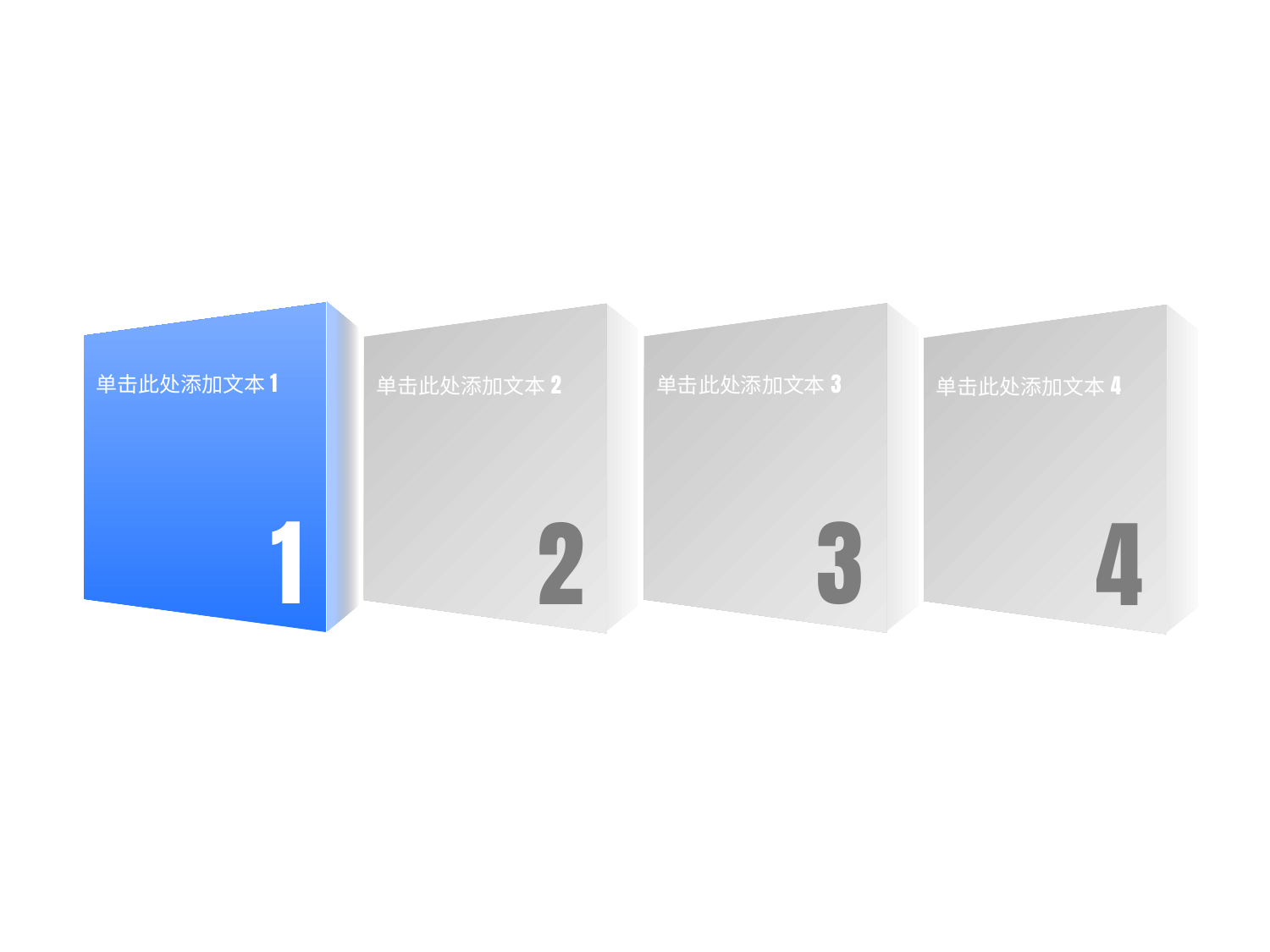

单击此处添加文本1

1
单击此处添加文本3

3
单击此处添加文本2

2
单击此处添加文本4

4